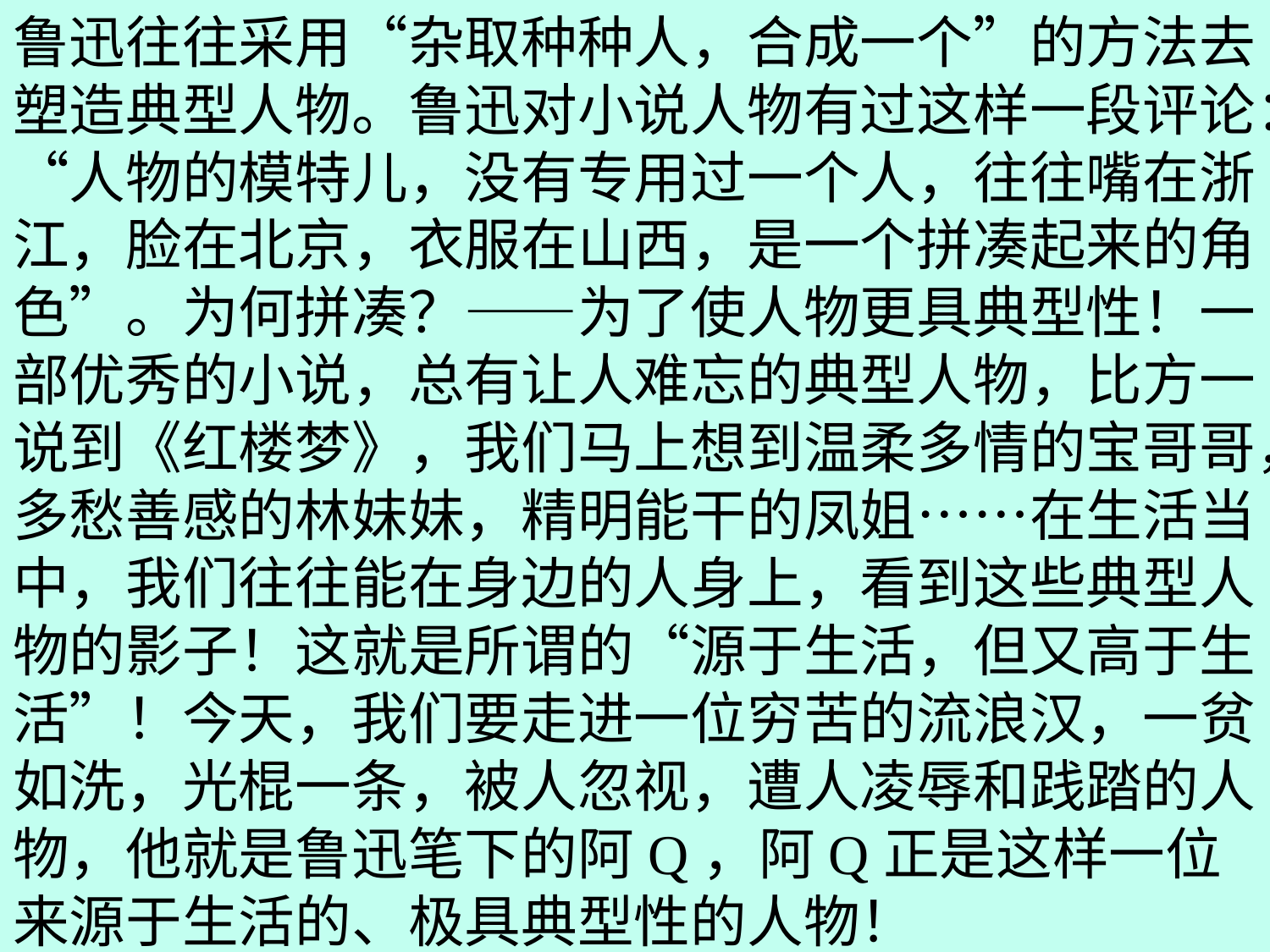

鲁迅往往采用“杂取种种人，合成一个”的方法去塑造典型人物。鲁迅对小说人物有过这样一段评论：“人物的模特儿，没有专用过一个人，往往嘴在浙江，脸在北京，衣服在山西，是一个拼凑起来的角色”。为何拼凑？——为了使人物更具典型性！一部优秀的小说，总有让人难忘的典型人物，比方一说到《红楼梦》，我们马上想到温柔多情的宝哥哥，多愁善感的林妹妹，精明能干的凤姐……在生活当中，我们往往能在身边的人身上，看到这些典型人物的影子！这就是所谓的“源于生活，但又高于生活”！今天，我们要走进一位穷苦的流浪汉，一贫如洗，光棍一条，被人忽视，遭人凌辱和践踏的人物，他就是鲁迅笔下的阿Q，阿Q正是这样一位来源于生活的、极具典型性的人物！